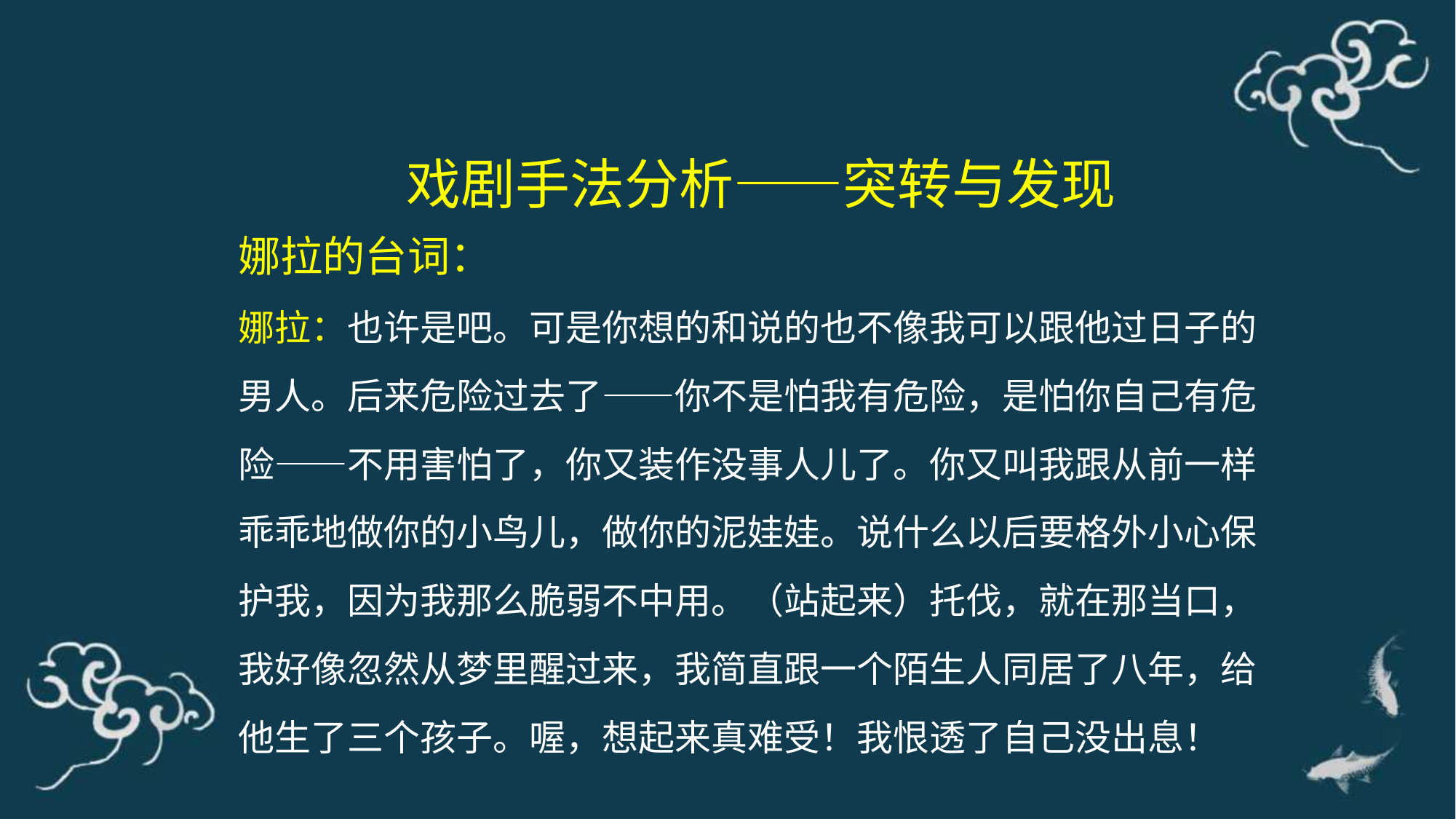

戏剧手法分析——突转与发现
娜拉的台词：
娜拉：也许是吧。可是你想的和说的也不像我可以跟他过日子的男人。后来危险过去了——你不是怕我有危险，是怕你自己有危险——不用害怕了，你又装作没事人儿了。你又叫我跟从前一样乖乖地做你的小鸟儿，做你的泥娃娃。说什么以后要格外小心保护我，因为我那么脆弱不中用。（站起来）托伐，就在那当口，我好像忽然从梦里醒过来，我简直跟一个陌生人同居了八年，给他生了三个孩子。喔，想起来真难受！我恨透了自己没出息！